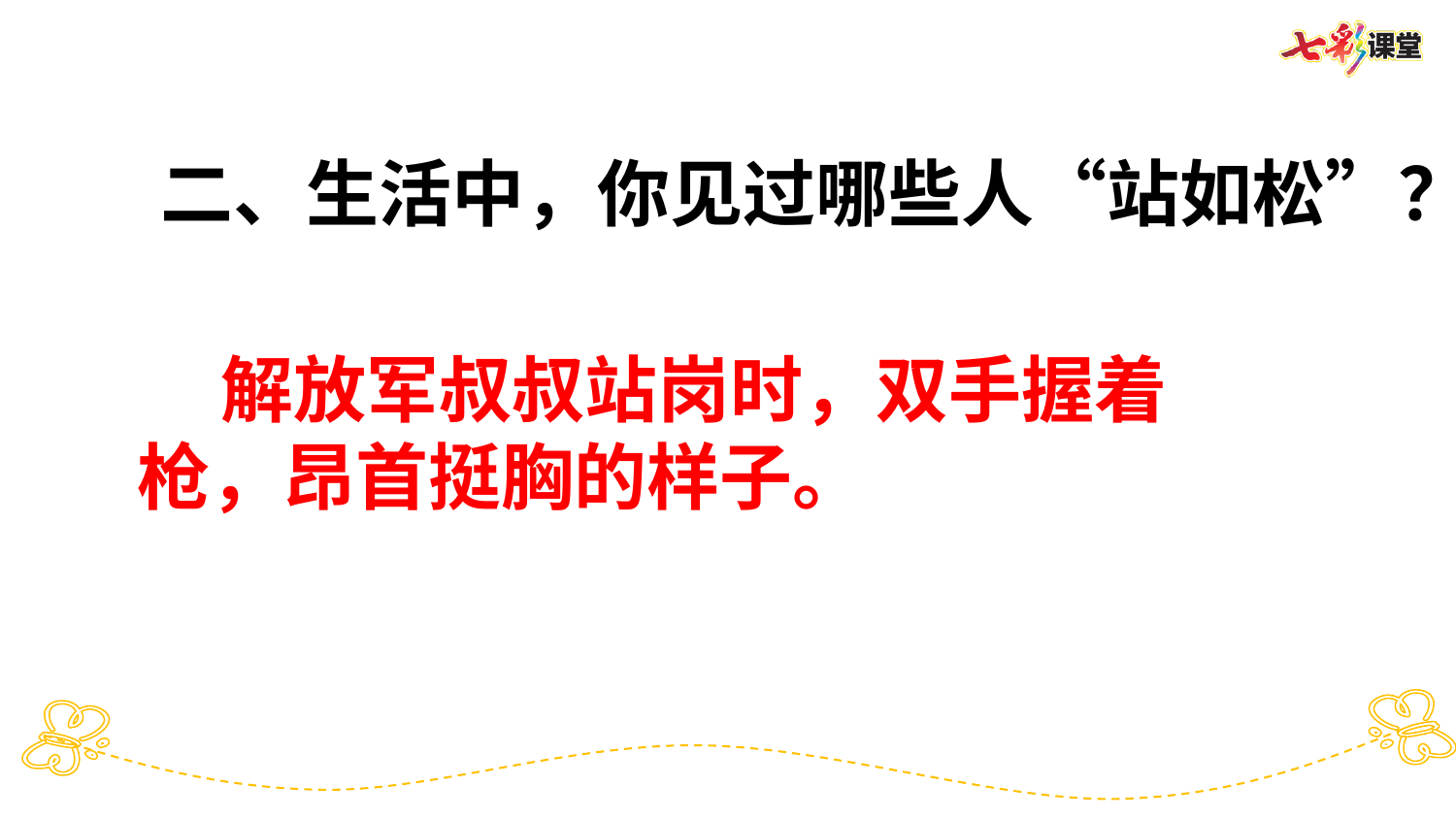

二、生活中，你见过哪些人“站如松”？
    解放军叔叔站岗时，双手握着枪，昂首挺胸的样子。